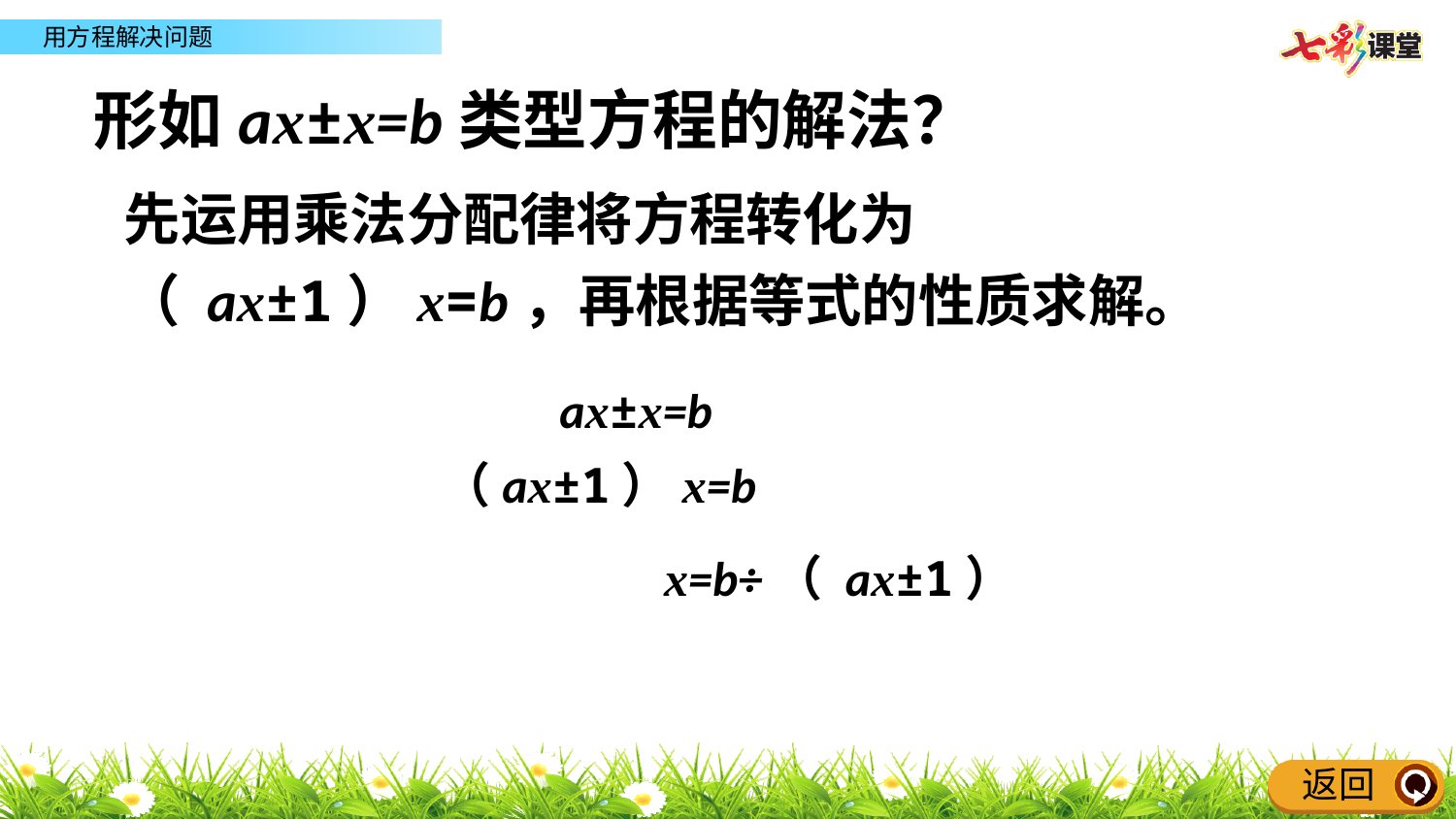

形如ax±x=b类型方程的解法？
先运用乘法分配律将方程转化为（ ax±1）x=b，再根据等式的性质求解。
ax±x=b
（ax±1）x=b
x=b÷（ ax±1）